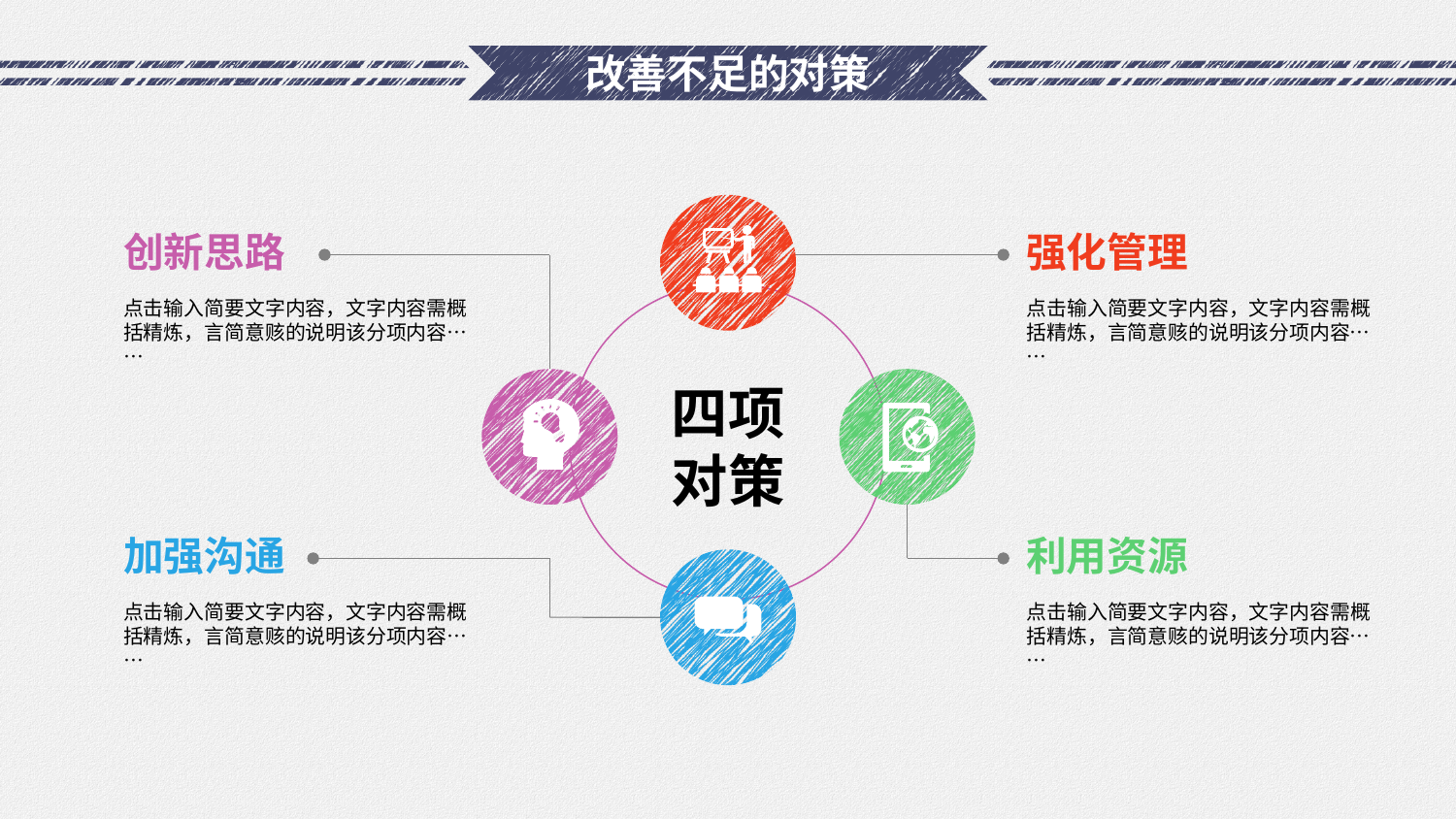

# 改善不足的对策

创新思路
强化管理

点击输入简要文字内容，文字内容需概括精炼，言简意赅的说明该分项内容……
点击输入简要文字内容，文字内容需概括精炼，言简意赅的说明该分项内容……

四项对策

加强沟通
利用资源

点击输入简要文字内容，文字内容需概括精炼，言简意赅的说明该分项内容……
点击输入简要文字内容，文字内容需概括精炼，言简意赅的说明该分项内容……